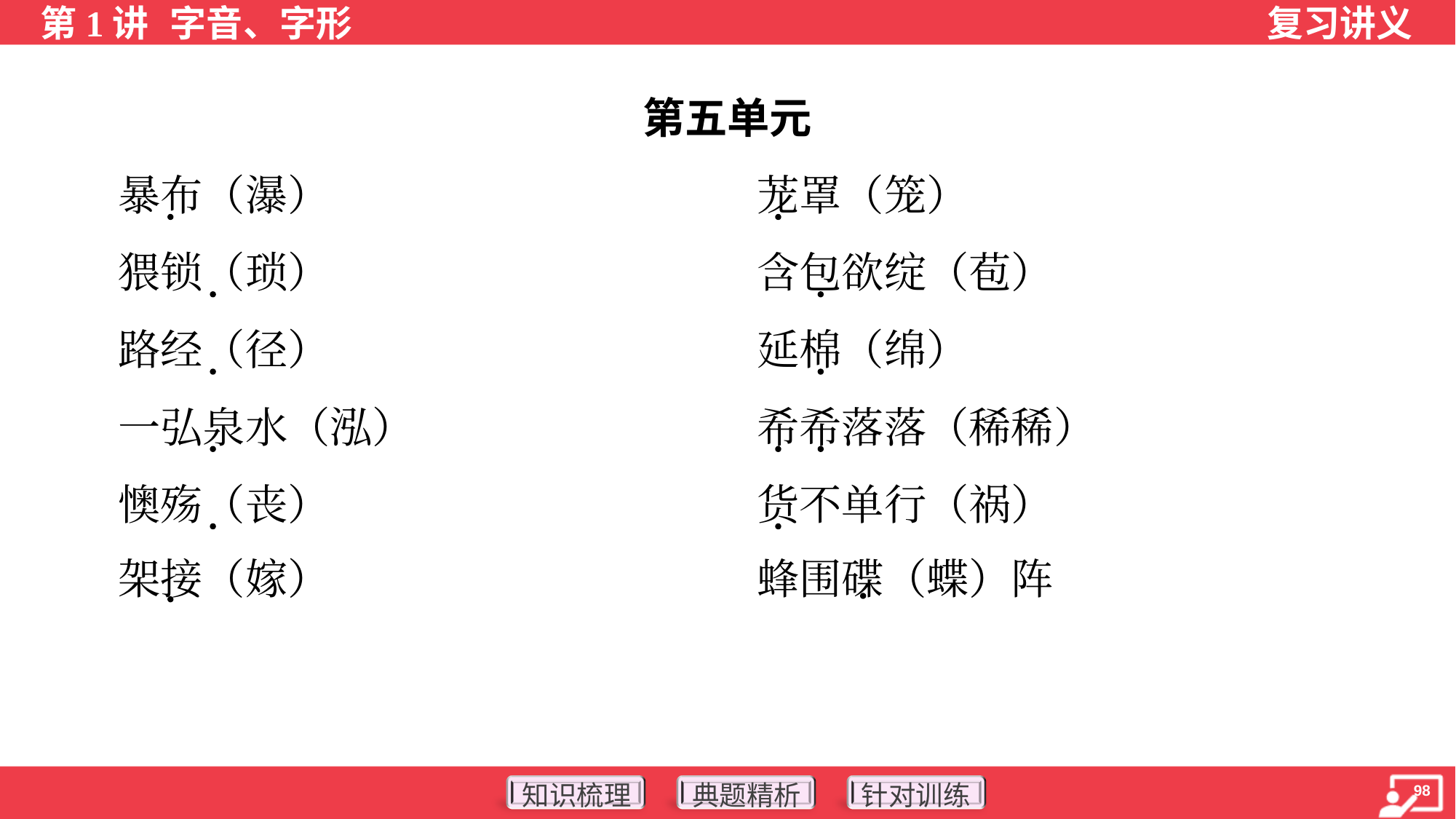

第五单元
    暴布（瀑）	茏罩（笼）
    猥锁（琐）	含包欲绽（苞）
    路经（径）	延棉（绵）
    一弘泉水（泓）	希希落落（稀稀）
    懊殇（丧）	货不单行（祸）
    架接（嫁）	蜂围碟（蝶）阵